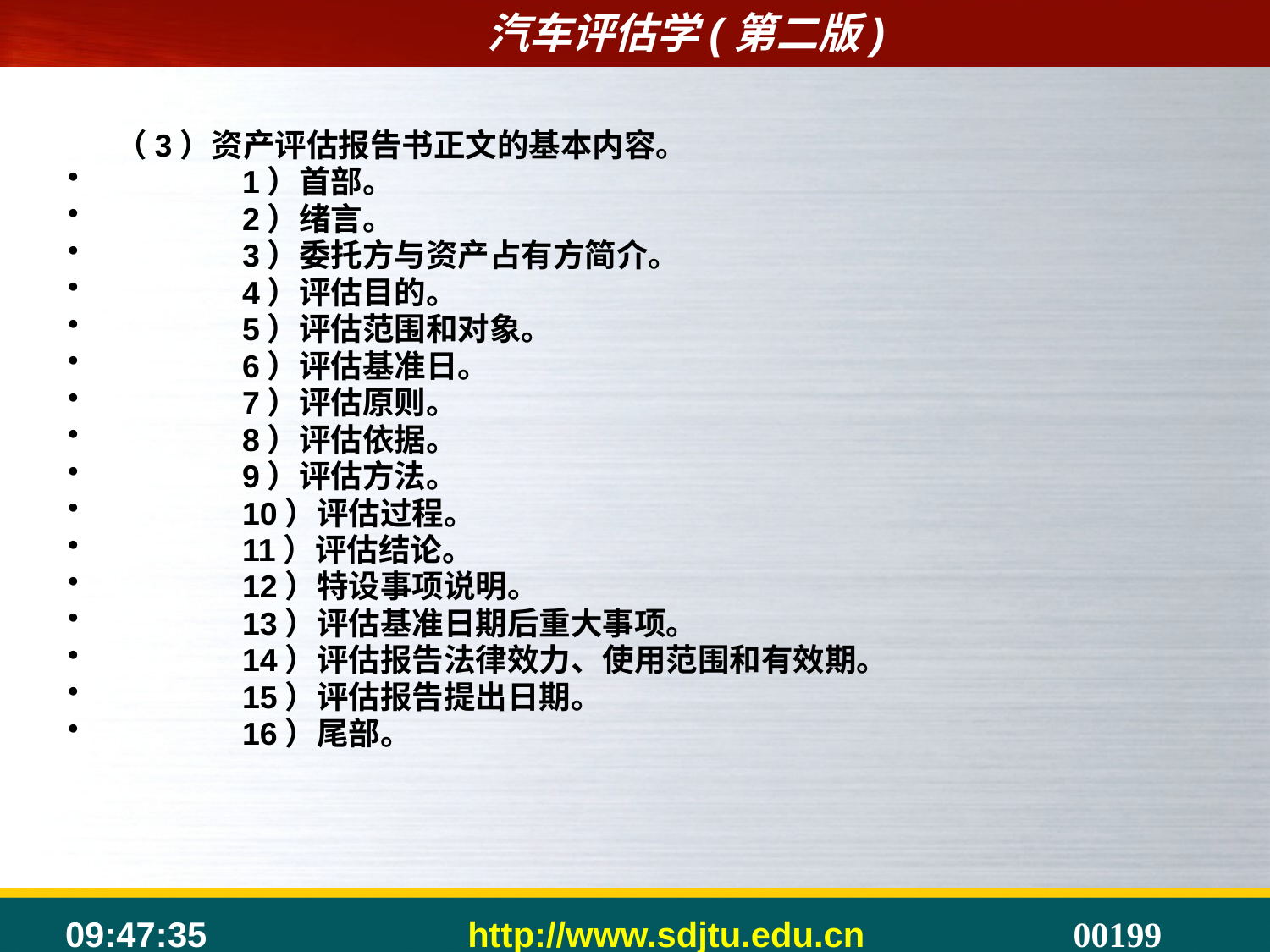

#
	（3）资产评估报告书正文的基本内容。
	1）首部。
	2）绪言。
	3）委托方与资产占有方简介。
	4）评估目的。
	5）评估范围和对象。
	6）评估基准日。
	7）评估原则。
	8）评估依据。
	9）评估方法。
	10）评估过程。
	11）评估结论。
	12）特设事项说明。
	13）评估基准日期后重大事项。
	14）评估报告法律效力、使用范围和有效期。
	15）评估报告提出日期。
	16）尾部。